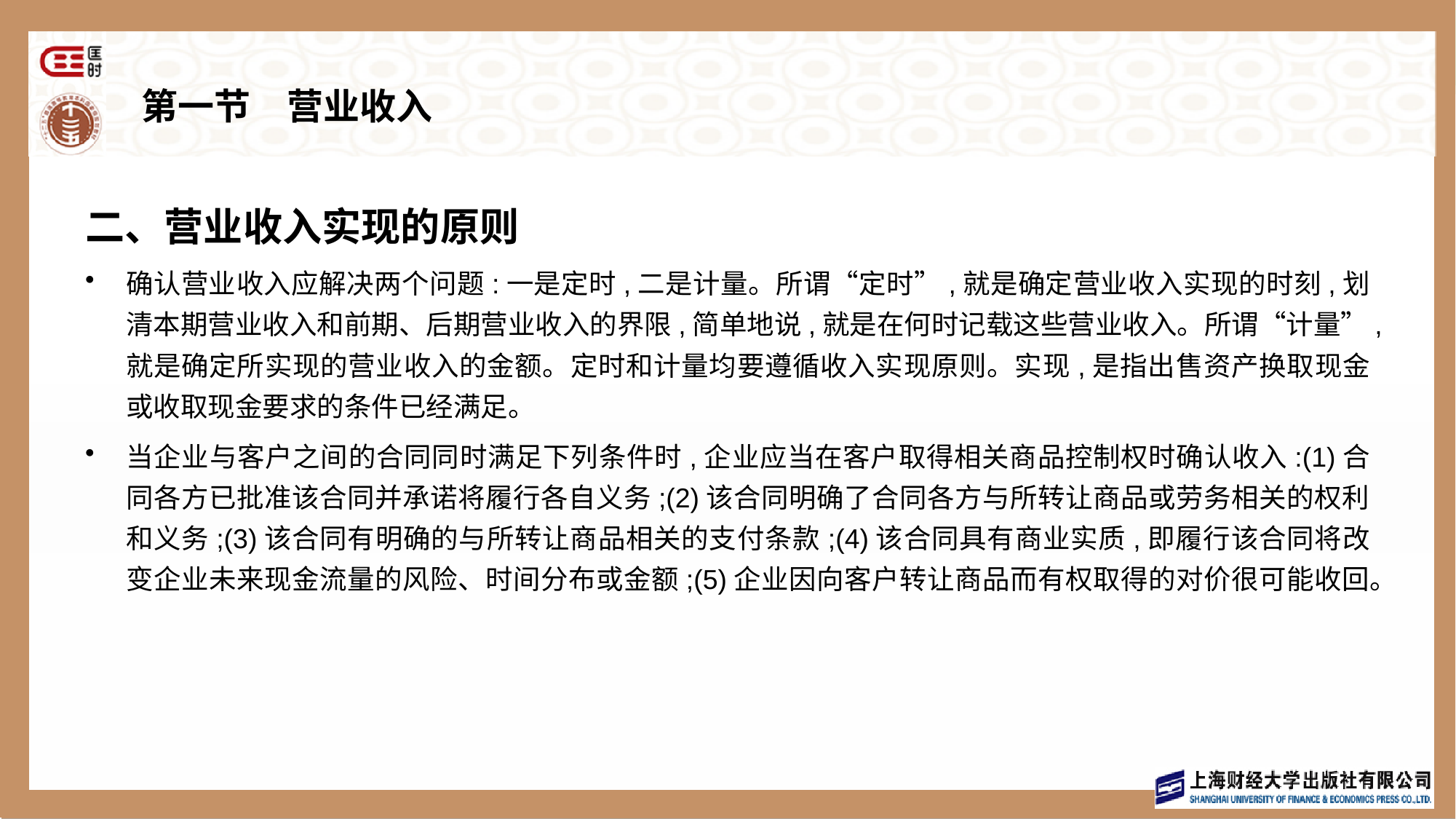

# 第一节　营业收入
二、营业收入实现的原则
确认营业收入应解决两个问题:一是定时,二是计量。所谓“定时”,就是确定营业收入实现的时刻,划清本期营业收入和前期、后期营业收入的界限,简单地说,就是在何时记载这些营业收入。所谓“计量”,就是确定所实现的营业收入的金额。定时和计量均要遵循收入实现原则。实现,是指出售资产换取现金或收取现金要求的条件已经满足。
当企业与客户之间的合同同时满足下列条件时,企业应当在客户取得相关商品控制权时确认收入:(1)合同各方已批准该合同并承诺将履行各自义务;(2)该合同明确了合同各方与所转让商品或劳务相关的权利和义务;(3)该合同有明确的与所转让商品相关的支付条款;(4)该合同具有商业实质,即履行该合同将改变企业未来现金流量的风险、时间分布或金额;(5)企业因向客户转让商品而有权取得的对价很可能收回。